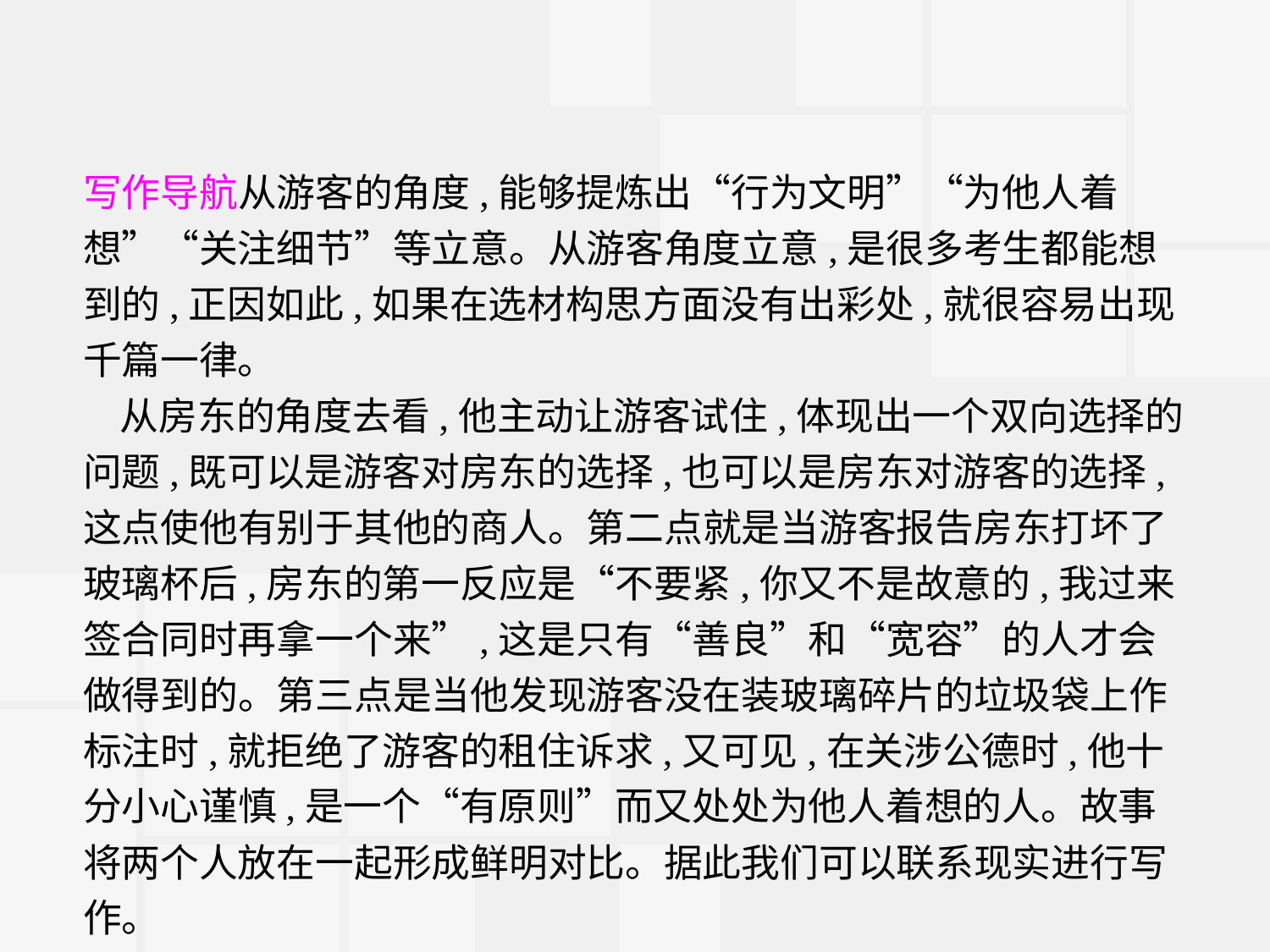

写作导航从游客的角度,能够提炼出“行为文明”“为他人着想”“关注细节”等立意。从游客角度立意,是很多考生都能想到的,正因如此,如果在选材构思方面没有出彩处,就很容易出现千篇一律。
从房东的角度去看,他主动让游客试住,体现出一个双向选择的问题,既可以是游客对房东的选择,也可以是房东对游客的选择,这点使他有别于其他的商人。第二点就是当游客报告房东打坏了玻璃杯后,房东的第一反应是“不要紧,你又不是故意的,我过来签合同时再拿一个来”,这是只有“善良”和“宽容”的人才会做得到的。第三点是当他发现游客没在装玻璃碎片的垃圾袋上作标注时,就拒绝了游客的租住诉求,又可见,在关涉公德时,他十分小心谨慎,是一个“有原则”而又处处为他人着想的人。故事将两个人放在一起形成鲜明对比。据此我们可以联系现实进行写作。